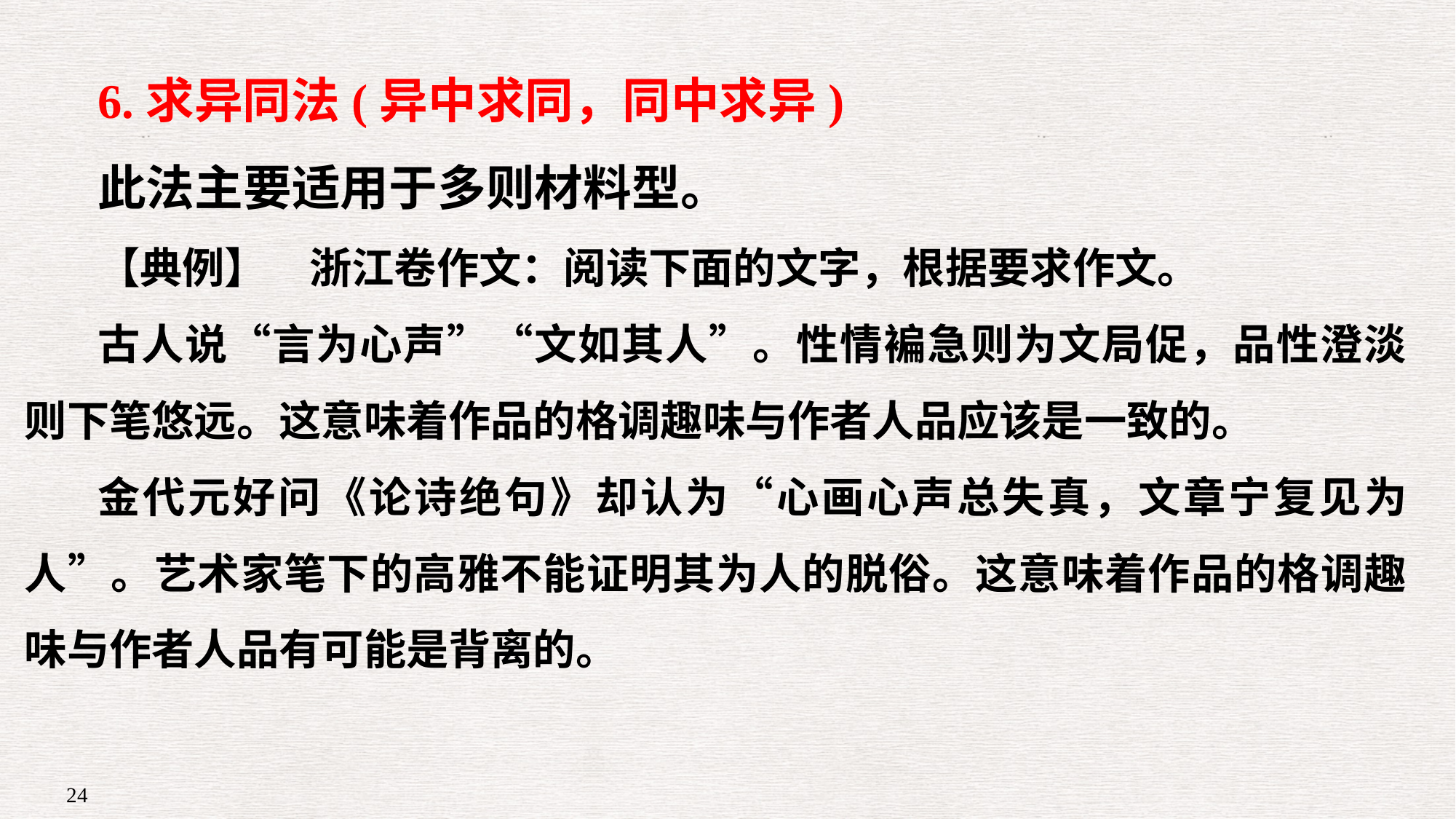

6.求异同法(异中求同，同中求异)
此法主要适用于多则材料型。
【典例】　浙江卷作文：阅读下面的文字，根据要求作文。
古人说“言为心声”“文如其人”。性情褊急则为文局促，品性澄淡则下笔悠远。这意味着作品的格调趣味与作者人品应该是一致的。
金代元好问《论诗绝句》却认为“心画心声总失真，文章宁复见为人”。艺术家笔下的高雅不能证明其为人的脱俗。这意味着作品的格调趣味与作者人品有可能是背离的。